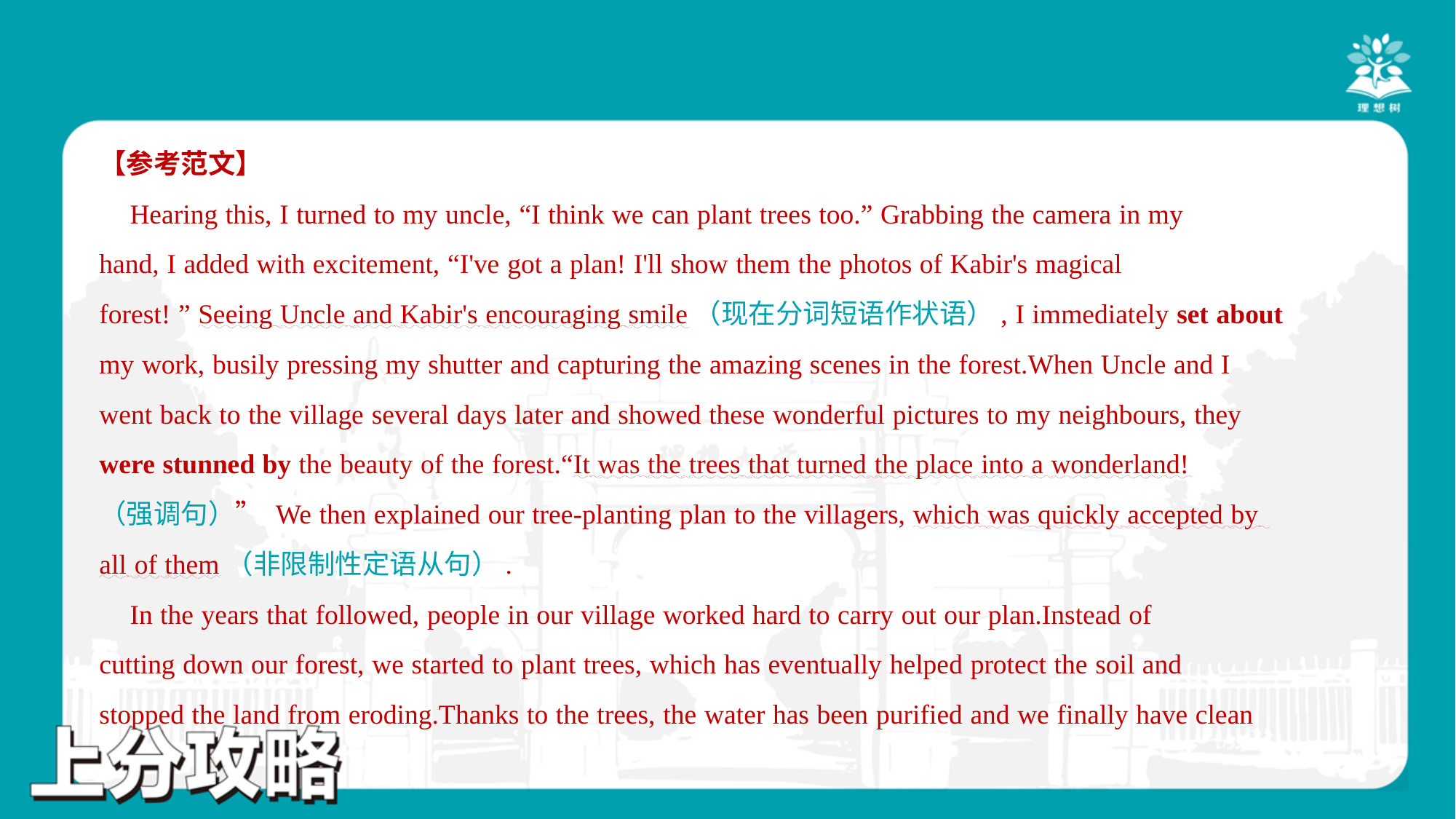

【参考范文】
    Hearing this, I turned to my uncle, “I think we can plant trees too.” Grabbing the camera in my
hand, I added with excitement, “I've got a plan! I'll show them the photos of Kabir's magical
forest! ” Seeing Uncle and Kabir's encouraging smile（现在分词短语作状语）, I immediately set about
my work, busily pressing my shutter and capturing the amazing scenes in the forest.When Uncle and I
went back to the village several days later and showed these wonderful pictures to my neighbours, they
were stunned by the beauty of the forest.“It was the trees that turned the place into a wonderland!
（强调句）” We then explained our tree-planting plan to the villagers, which was quickly accepted by
all of them（非限制性定语从句）.
    In the years that followed, people in our village worked hard to carry out our plan.Instead of
cutting down our forest, we started to plant trees, which has eventually helped protect the soil and
stopped the land from eroding.Thanks to the trees, the water has been purified and we finally have clean